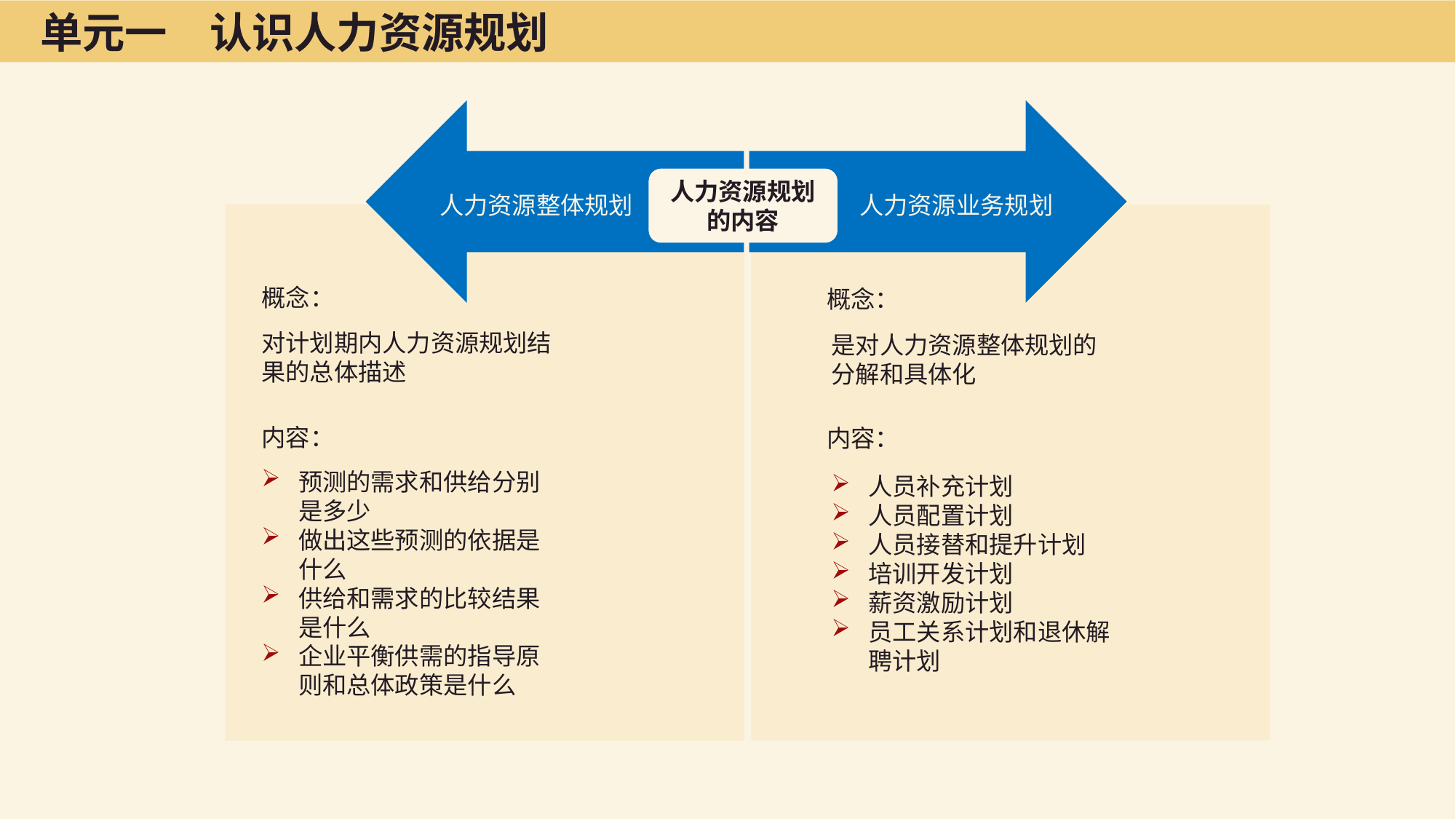

单元一　认识人力资源规划
人力资源整体规划
人力资源业务规划
人力资源规划的内容

概念：
对计划期内人力资源规划结果的总体描述
内容：
预测的需求和供给分别是多少
做出这些预测的依据是什么
供给和需求的比较结果是什么
企业平衡供需的指导原则和总体政策是什么
概念：
是对人力资源整体规划的分解和具体化
内容：
人员补充计划
人员配置计划
人员接替和提升计划
培训开发计划
薪资激励计划
员工关系计划和退休解聘计划